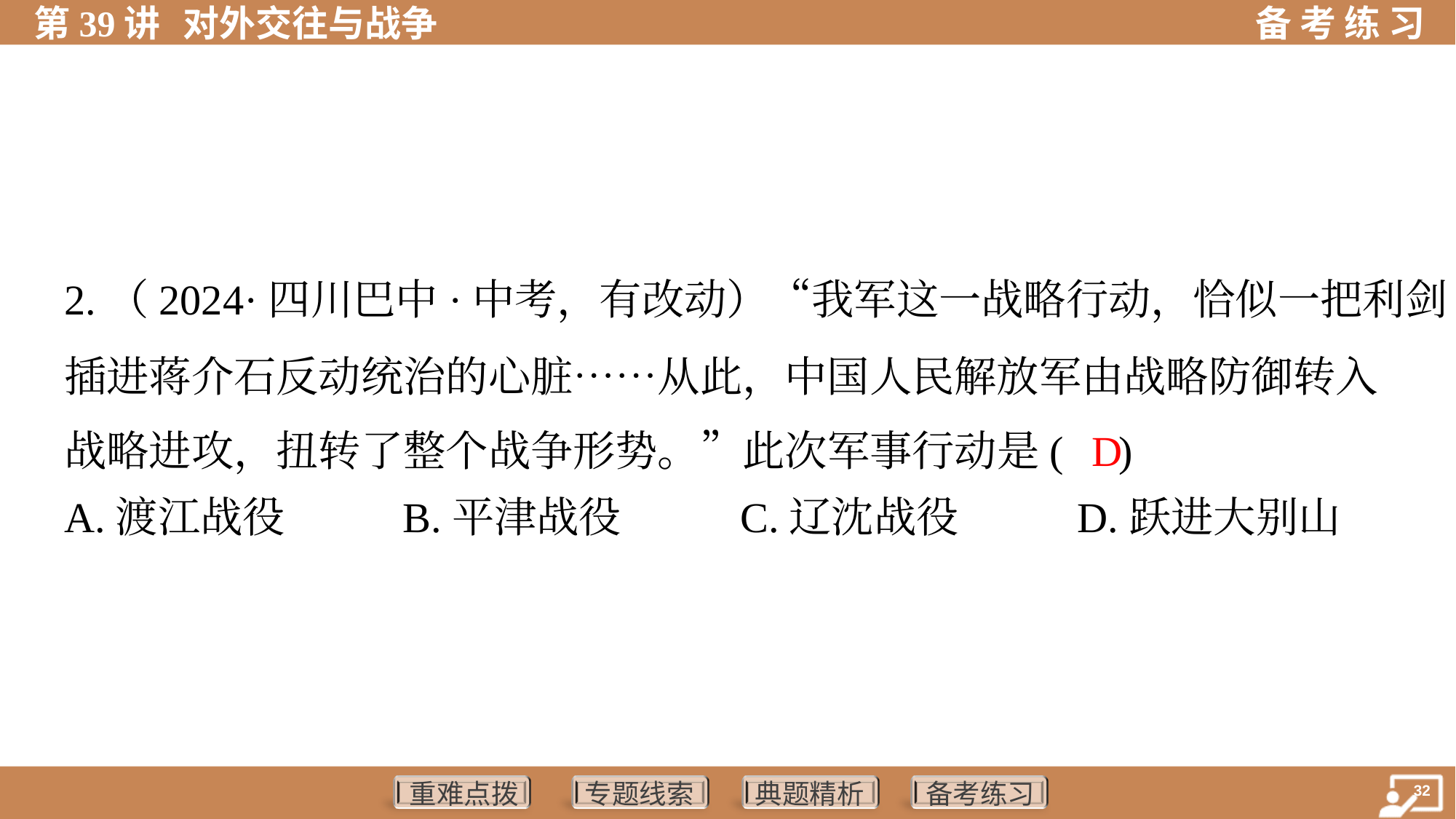

2.（2024·四川巴中·中考，有改动）“我军这一战略行动，恰似一把利剑
插进蒋介石反动统治的心脏……从此，中国人民解放军由战略防御转入
战略进攻，扭转了整个战争形势。”此次军事行动是(     )
     D
A.渡江战役	B.平津战役	C.辽沈战役	D.跃进大别山